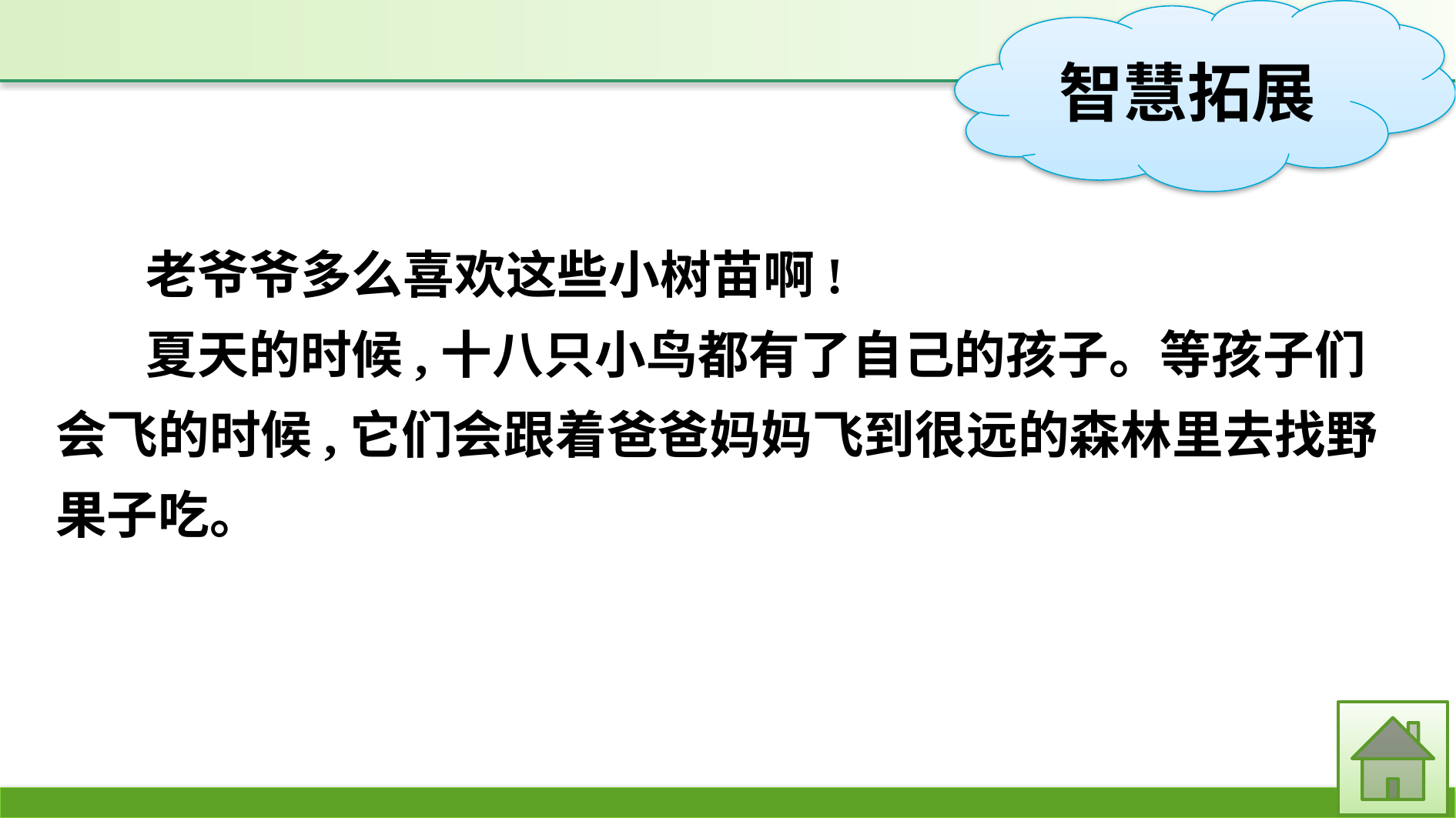

老爷爷多么喜欢这些小树苗啊!
夏天的时候,十八只小鸟都有了自己的孩子。等孩子们会飞的时候,它们会跟着爸爸妈妈飞到很远的森林里去找野果子吃。